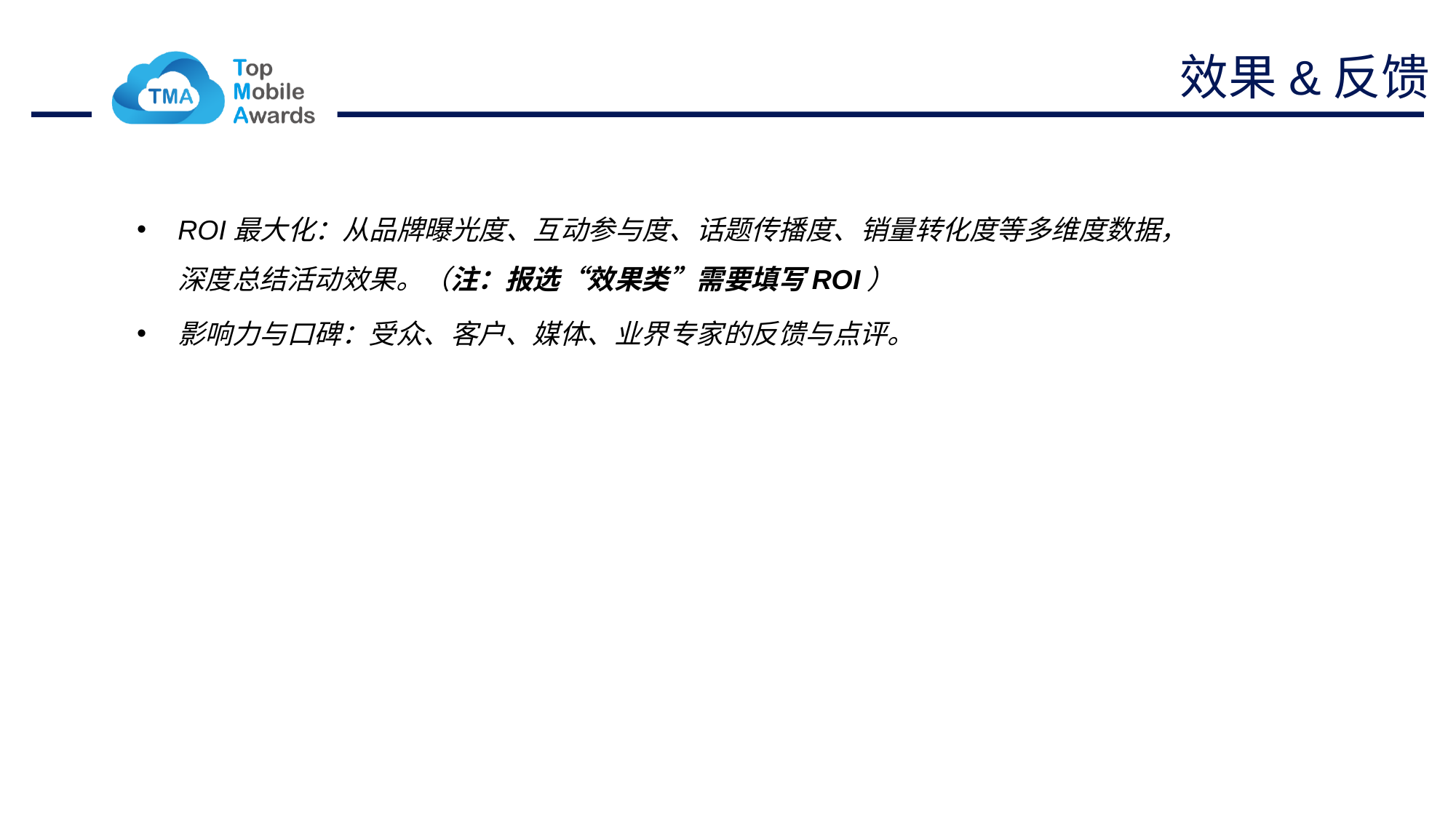

ROI最大化：从品牌曝光度、互动参与度、话题传播度、销量转化度等多维度数据，深度总结活动效果。（注：报选“效果类”需要填写ROI）
影响力与口碑：受众、客户、媒体、业界专家的反馈与点评。